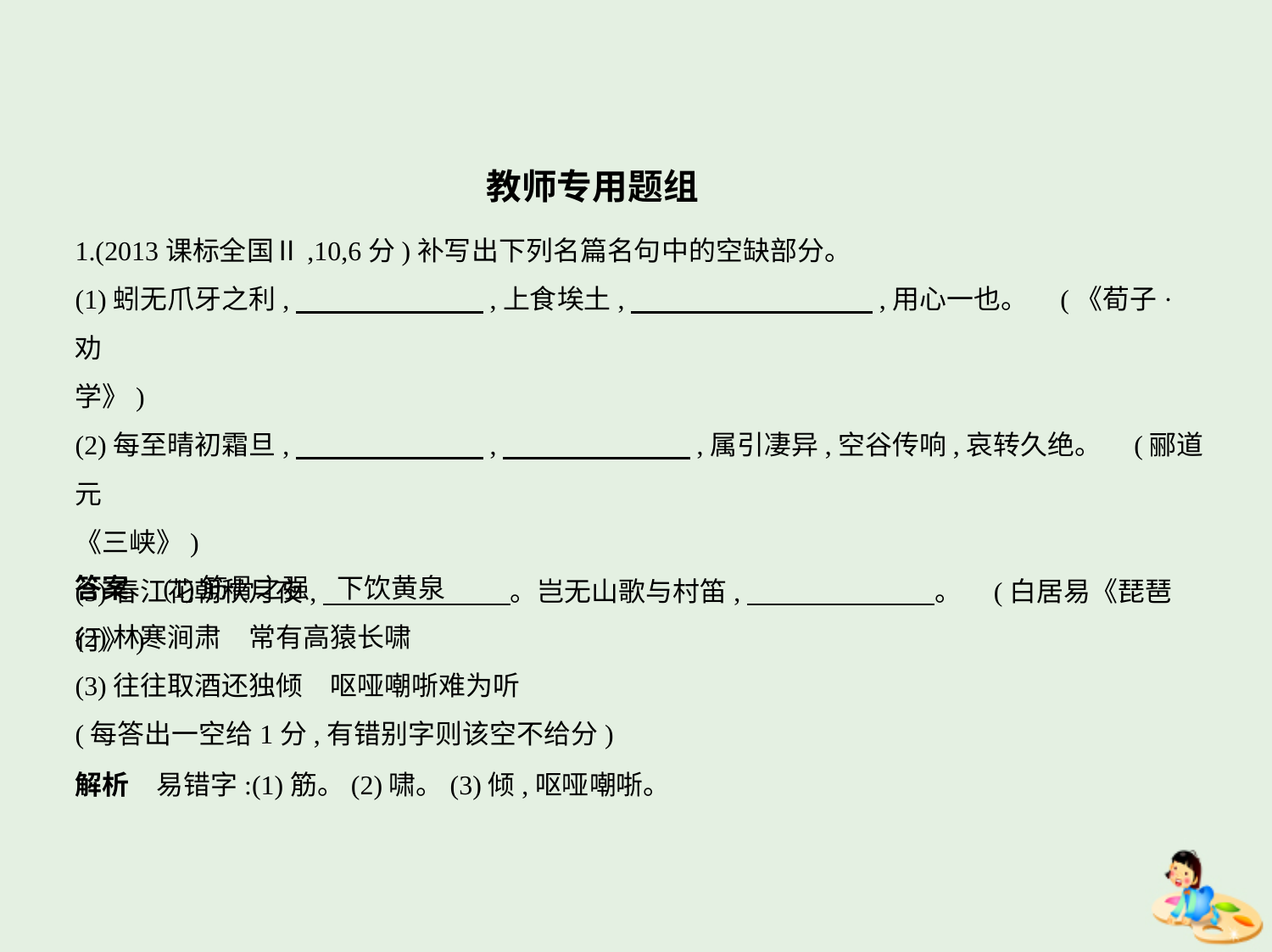

教师专用题组
1.(2013课标全国Ⅱ,10,6分)补写出下列名篇名句中的空缺部分。
(1)蚓无爪牙之利,　　　　　　    ,上食埃土,　　　　　　　　    ,用心一也。 (《荀子·劝
学》)
(2)每至晴初霜旦,　　　　　　    ,　　　　　　    ,属引凄异,空谷传响,哀转久绝。 (郦道元
《三峡》)
(3)春江花朝秋月夜,　　　　　　    。岂无山歌与村笛,　　　　　　    。 (白居易《琵琶
行》)
答案　(1)筋骨之强　下饮黄泉
(2)林寒涧肃　常有高猿长啸
(3)往往取酒还独倾　呕哑嘲哳难为听
(每答出一空给1分,有错别字则该空不给分)
解析　易错字:(1)筋。(2)啸。(3)倾,呕哑嘲哳。